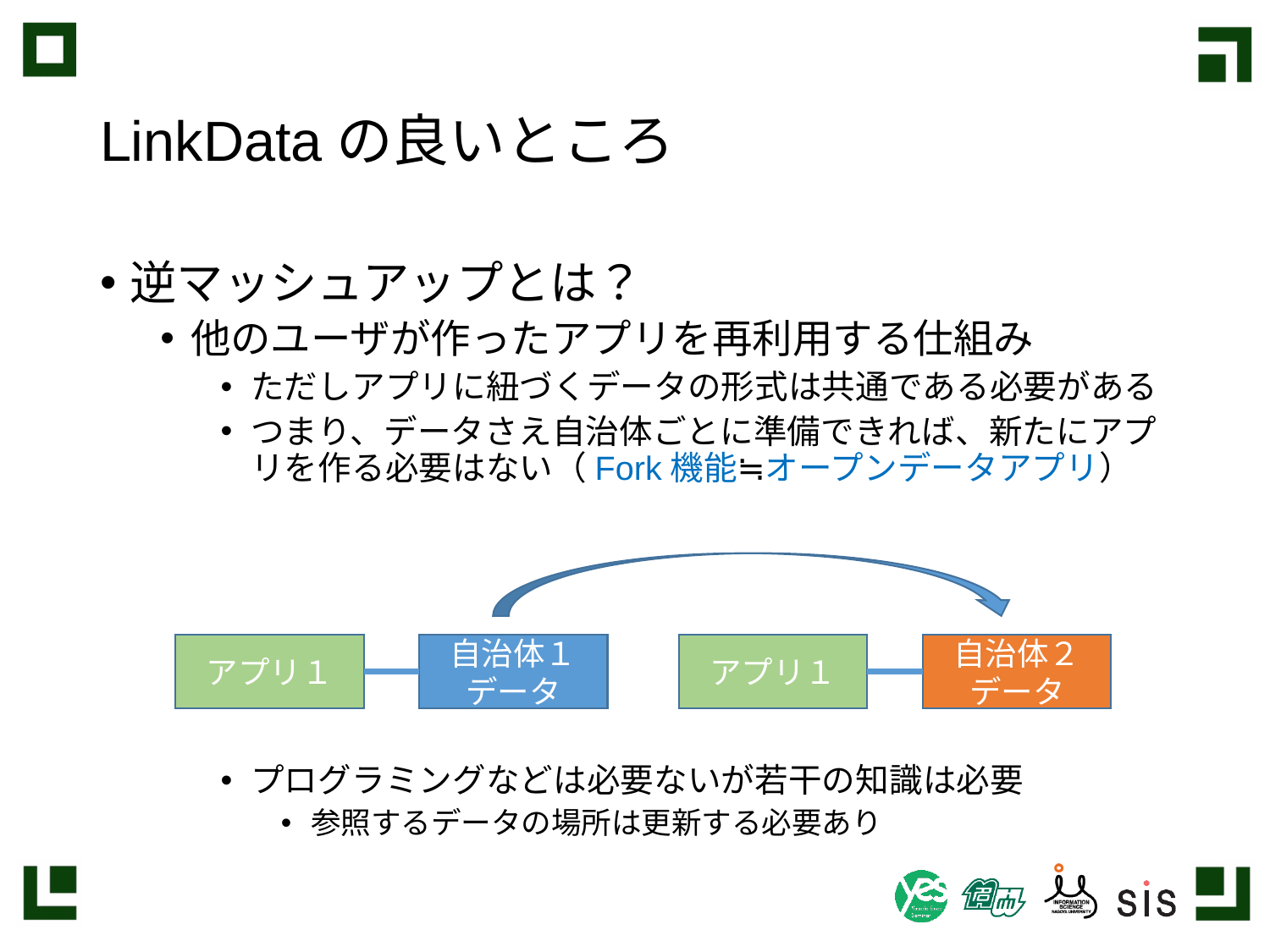

# LinkDataの良いところ
逆マッシュアップとは？
他のユーザが作ったアプリを再利用する仕組み
ただしアプリに紐づくデータの形式は共通である必要がある
つまり、データさえ自治体ごとに準備できれば、新たにアプリを作る必要はない（Fork機能≒オープンデータアプリ）

プログラミングなどは必要ないが若干の知識は必要
参照するデータの場所は更新する必要あり

自治体１データ
自治体２データ
アプリ１
アプリ１